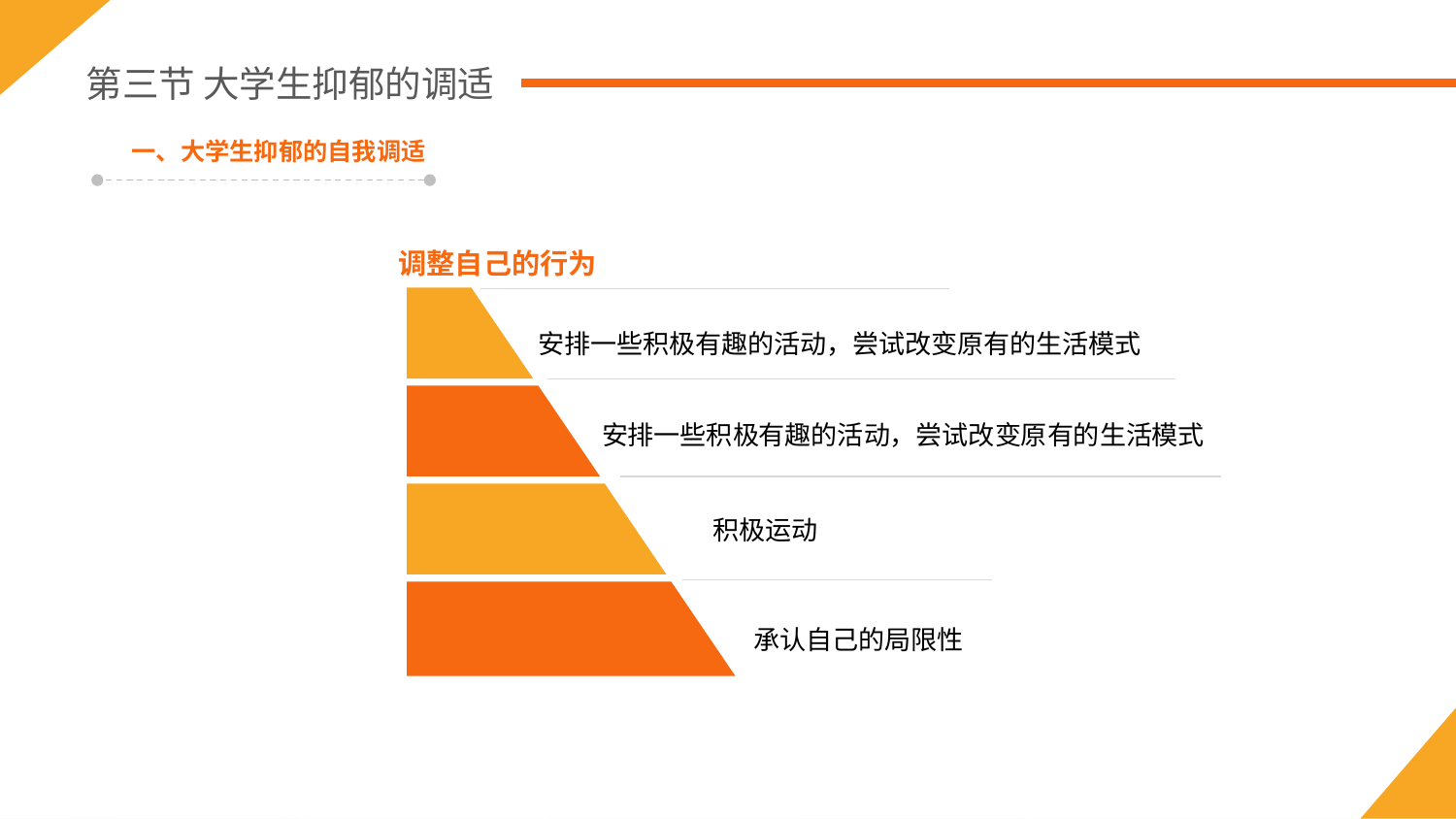

第三节 大学生抑郁的调适
一、大学生抑郁的自我调适
调整自己的行为

安排一些积极有趣的活动，尝试改变原有的生活模式

安排一些积极有趣的活动，尝试改变原有的生活模式

积极运动

承认自己的局限性